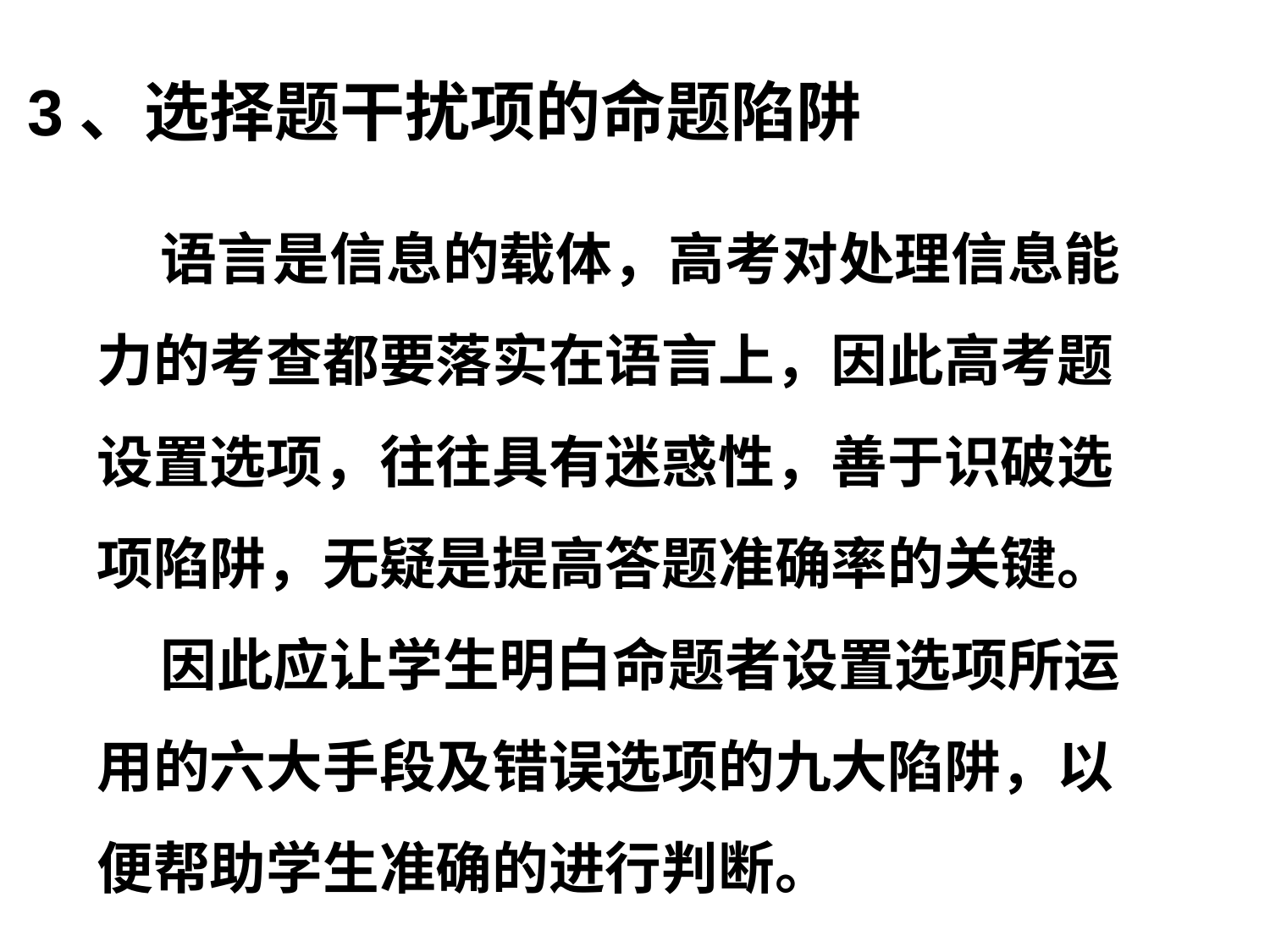

3、选择题干扰项的命题陷阱

语言是信息的载体，高考对处理信息能力的考查都要落实在语言上，因此高考题设置选项，往往具有迷惑性，善于识破选项陷阱，无疑是提高答题准确率的关键。
因此应让学生明白命题者设置选项所运用的六大手段及错误选项的九大陷阱，以便帮助学生准确的进行判断。